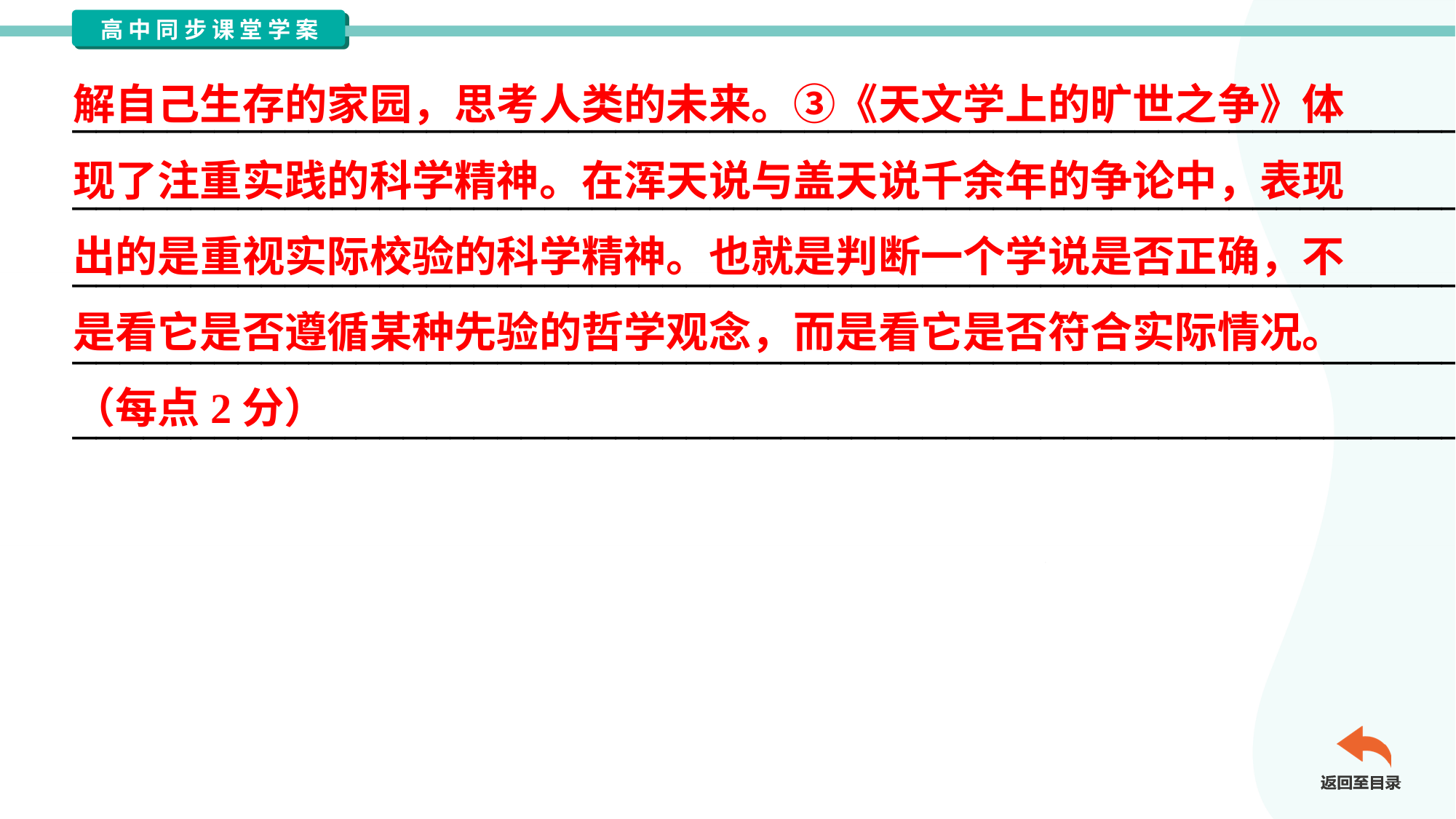

解自己生存的家园，思考人类的未来。③《天文学上的旷世之争》体
现了注重实践的科学精神。在浑天说与盖天说千余年的争论中，表现
出的是重视实际校验的科学精神。也就是判断一个学说是否正确，不
是看它是否遵循某种先验的哲学观念，而是看它是否符合实际情况。
（每点2分）
_____________________________________________________________
_____________________________________________________________
_____________________________________________________________
_____________________________________________________________
_____________________________________________________________